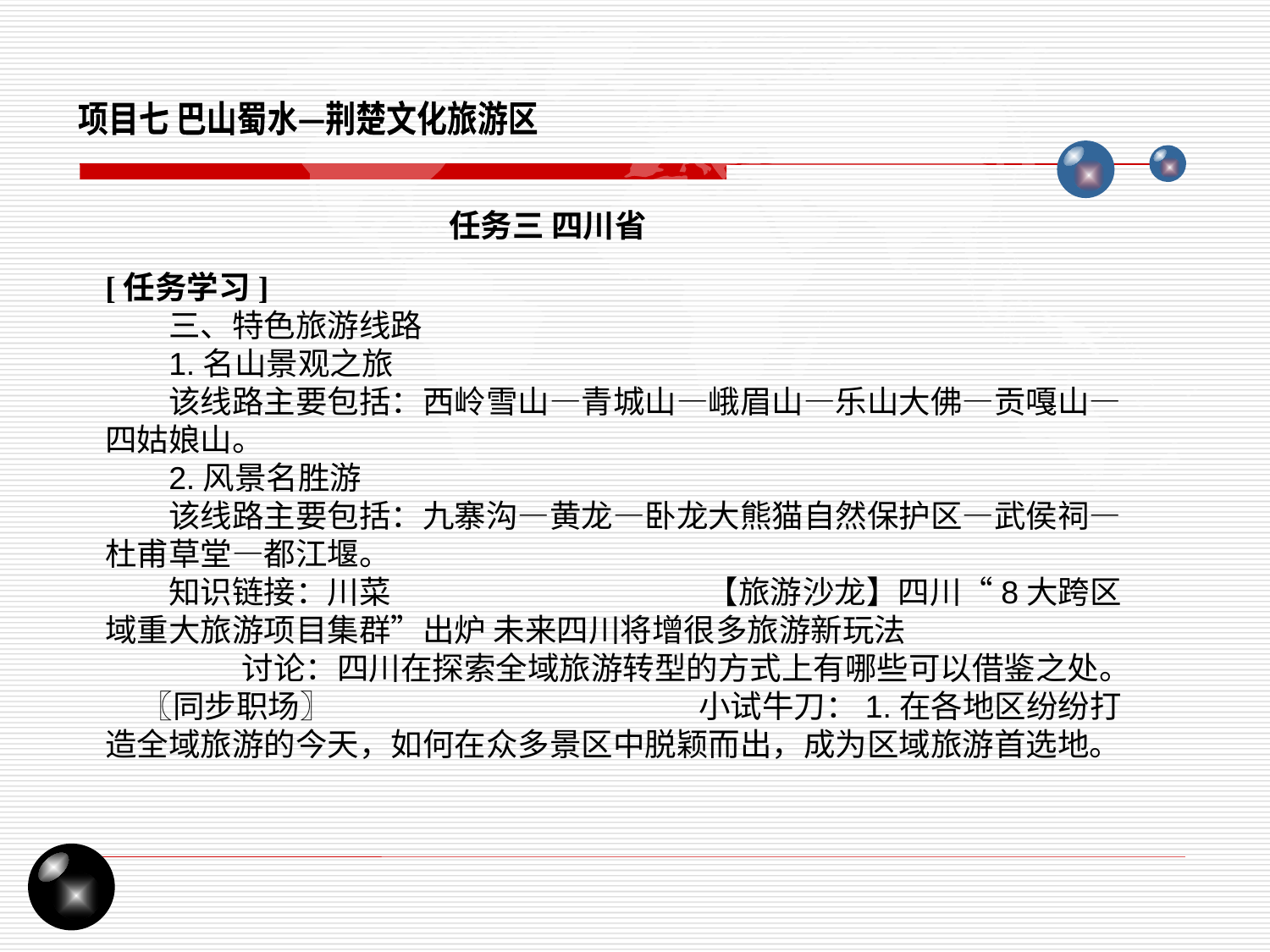

项目七 巴山蜀水—荆楚文化旅游区
任务三 四川省

[任务学习]
三、特色旅游线路
1.名山景观之旅
该线路主要包括：西岭雪山—青城山—峨眉山—乐山大佛—贡嘎山—四姑娘山。
2.风景名胜游
该线路主要包括：九寨沟—黄龙—卧龙大熊猫自然保护区—武侯祠—杜甫草堂—都江堰。
知识链接：川菜                                            【旅游沙龙】四川“8大跨区域重大旅游项目集群”出炉 未来四川将增很多旅游新玩法                                                   讨论：四川在探索全域旅游转型的方式上有哪些可以借鉴之处。      〖同步职场〗                                                   小试牛刀：1.在各地区纷纷打造全域旅游的今天，如何在众多景区中脱颖而出，成为区域旅游首选地。